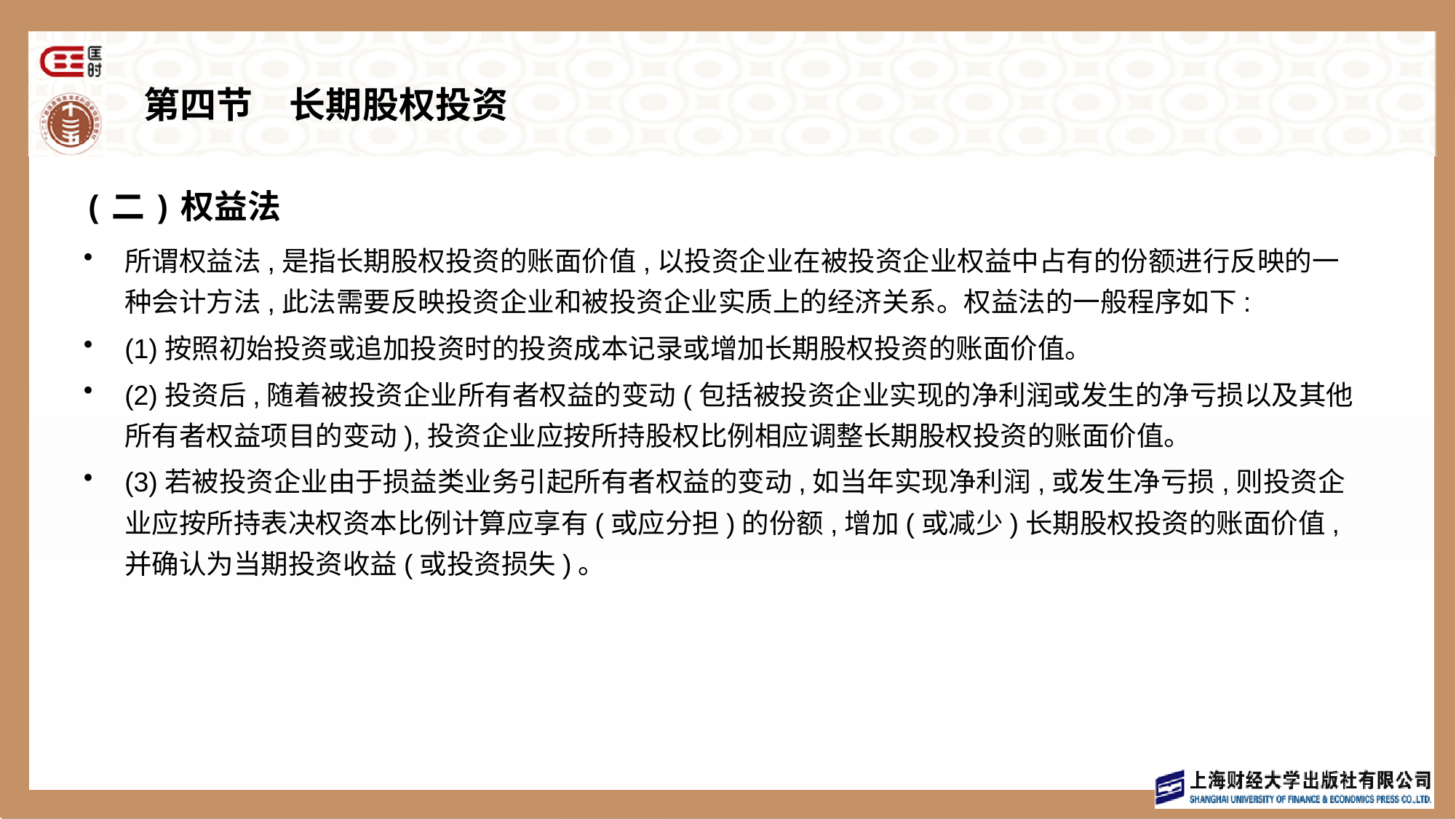

# 第四节　长期股权投资
(二)权益法
所谓权益法,是指长期股权投资的账面价值,以投资企业在被投资企业权益中占有的份额进行反映的一种会计方法,此法需要反映投资企业和被投资企业实质上的经济关系。权益法的一般程序如下:
(1)按照初始投资或追加投资时的投资成本记录或增加长期股权投资的账面价值。
(2)投资后,随着被投资企业所有者权益的变动(包括被投资企业实现的净利润或发生的净亏损以及其他所有者权益项目的变动),投资企业应按所持股权比例相应调整长期股权投资的账面价值。
(3)若被投资企业由于损益类业务引起所有者权益的变动,如当年实现净利润,或发生净亏损,则投资企业应按所持表决权资本比例计算应享有(或应分担)的份额,增加(或减少)长期股权投资的账面价值,并确认为当期投资收益(或投资损失)。